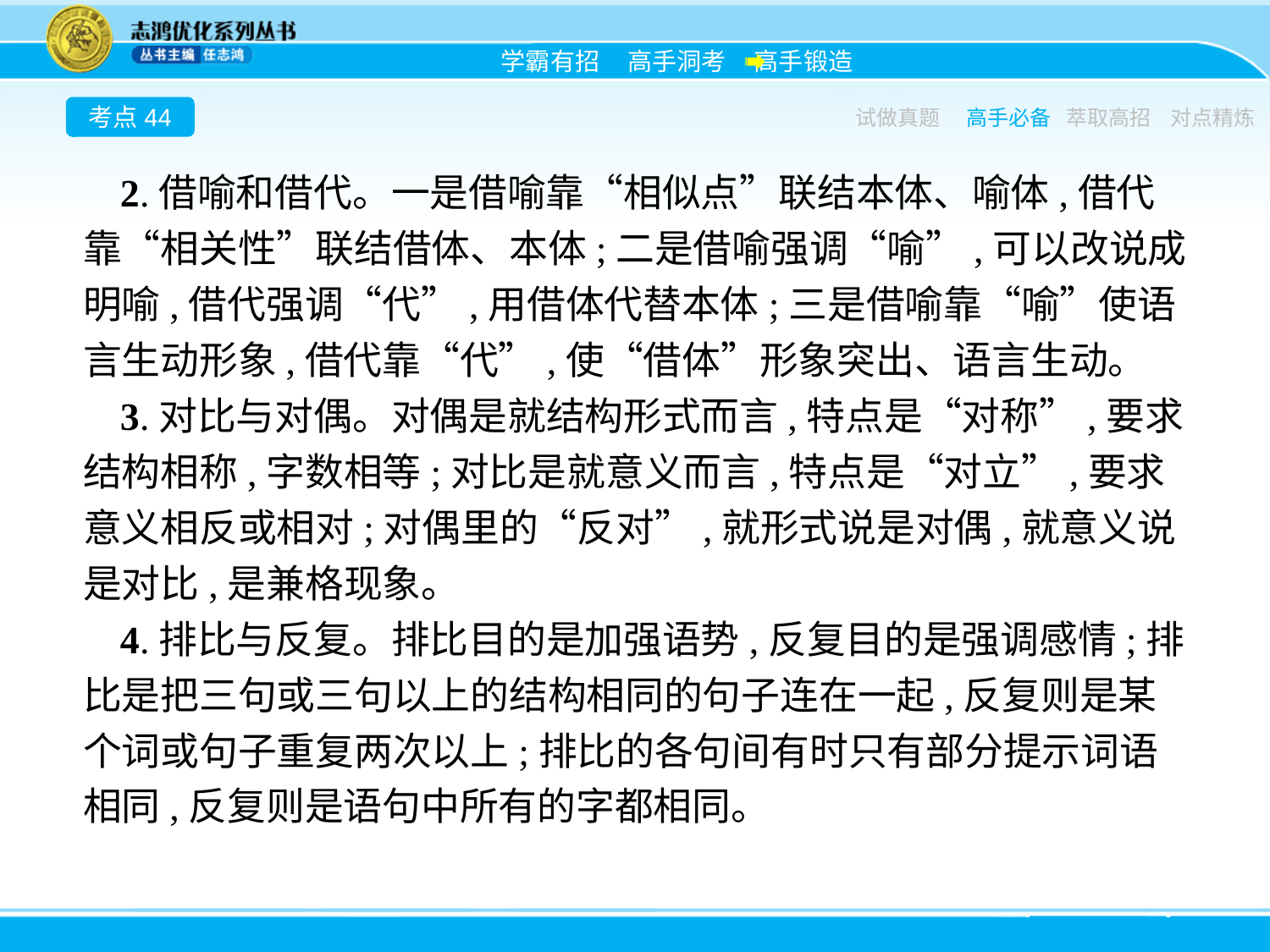

考点44
试做真题
高手必备
萃取高招
对点精炼
2.借喻和借代。一是借喻靠“相似点”联结本体、喻体,借代靠“相关性”联结借体、本体;二是借喻强调“喻”,可以改说成明喻,借代强调“代”,用借体代替本体;三是借喻靠“喻”使语言生动形象,借代靠“代”,使“借体”形象突出、语言生动。
3.对比与对偶。对偶是就结构形式而言,特点是“对称”,要求结构相称,字数相等;对比是就意义而言,特点是“对立”,要求意义相反或相对;对偶里的“反对”,就形式说是对偶,就意义说是对比,是兼格现象。
4.排比与反复。排比目的是加强语势,反复目的是强调感情;排比是把三句或三句以上的结构相同的句子连在一起,反复则是某个词或句子重复两次以上;排比的各句间有时只有部分提示词语相同,反复则是语句中所有的字都相同。